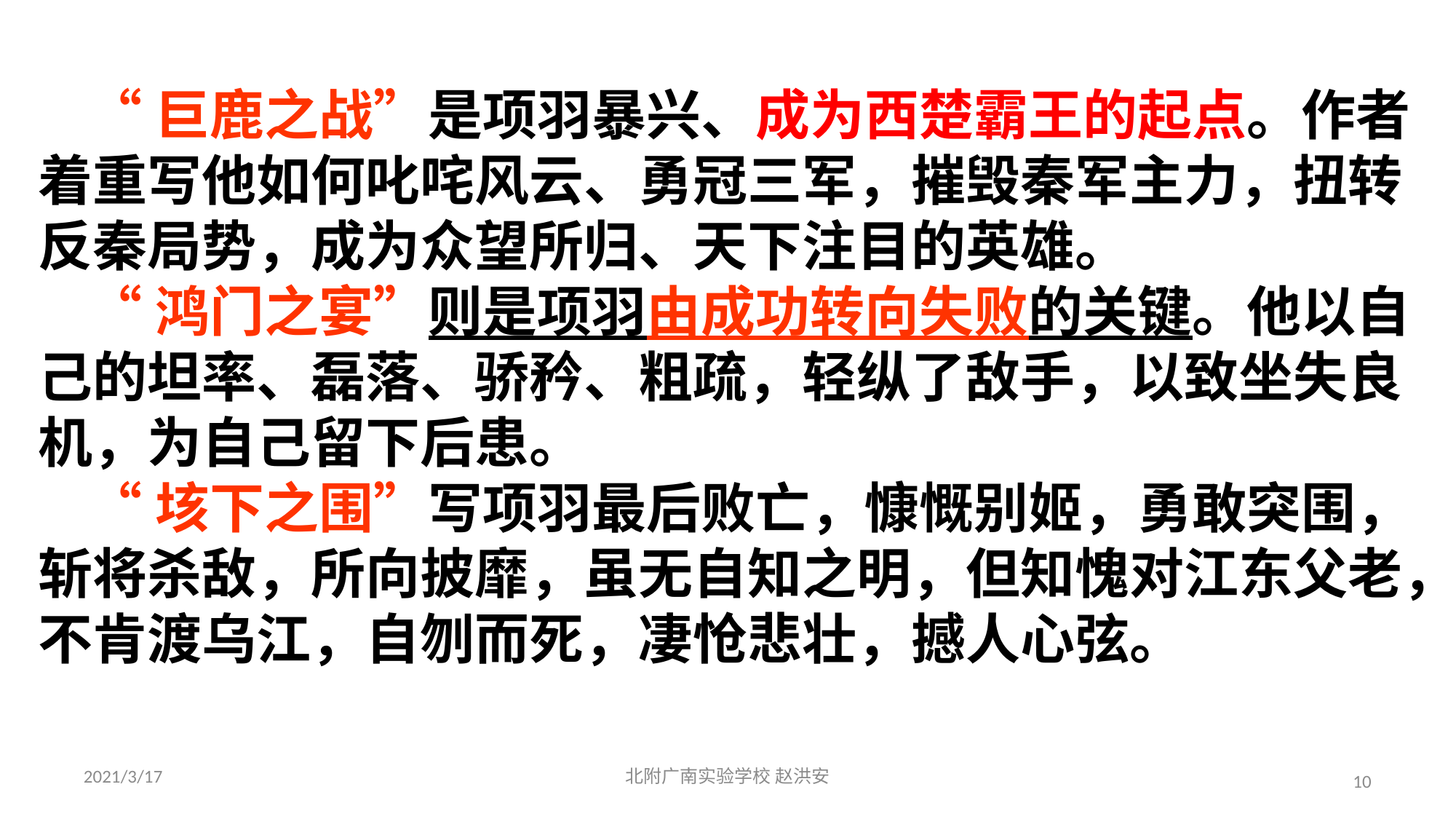

“巨鹿之战”是项羽暴兴、成为西楚霸王的起点。作者着重写他如何叱咤风云、勇冠三军，摧毁秦军主力，扭转反秦局势，成为众望所归、天下注目的英雄。
    “鸿门之宴”则是项羽由成功转向失败的关键。他以自己的坦率、磊落、骄矜、粗疏，轻纵了敌手，以致坐失良机，为自己留下后患。
    “垓下之围”写项羽最后败亡，慷慨别姬，勇敢突围，斩将杀敌，所向披靡，虽无自知之明，但知愧对江东父老，不肯渡乌江，自刎而死，凄怆悲壮，撼人心弦。
2021/3/17
北附广南实验学校 赵洪安
10